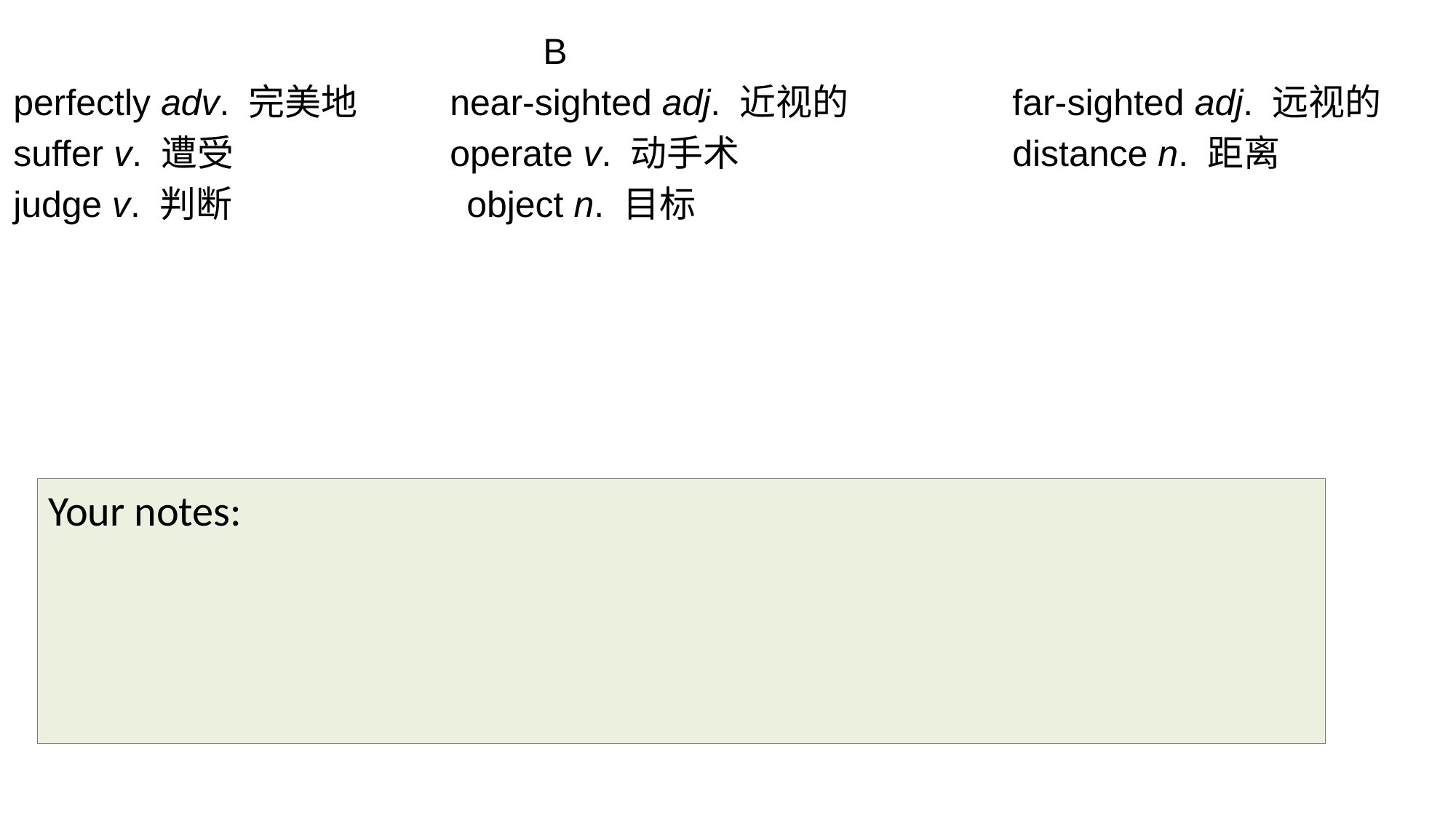

B
perfectly adv. 完美地 	near-sighted adj. 近视的		 far-sighted adj. 远视的
suffer v. 遭受 		operate v. 动手术			 distance n. 距离
judge v. 判断		 object n. 目标
Your notes: